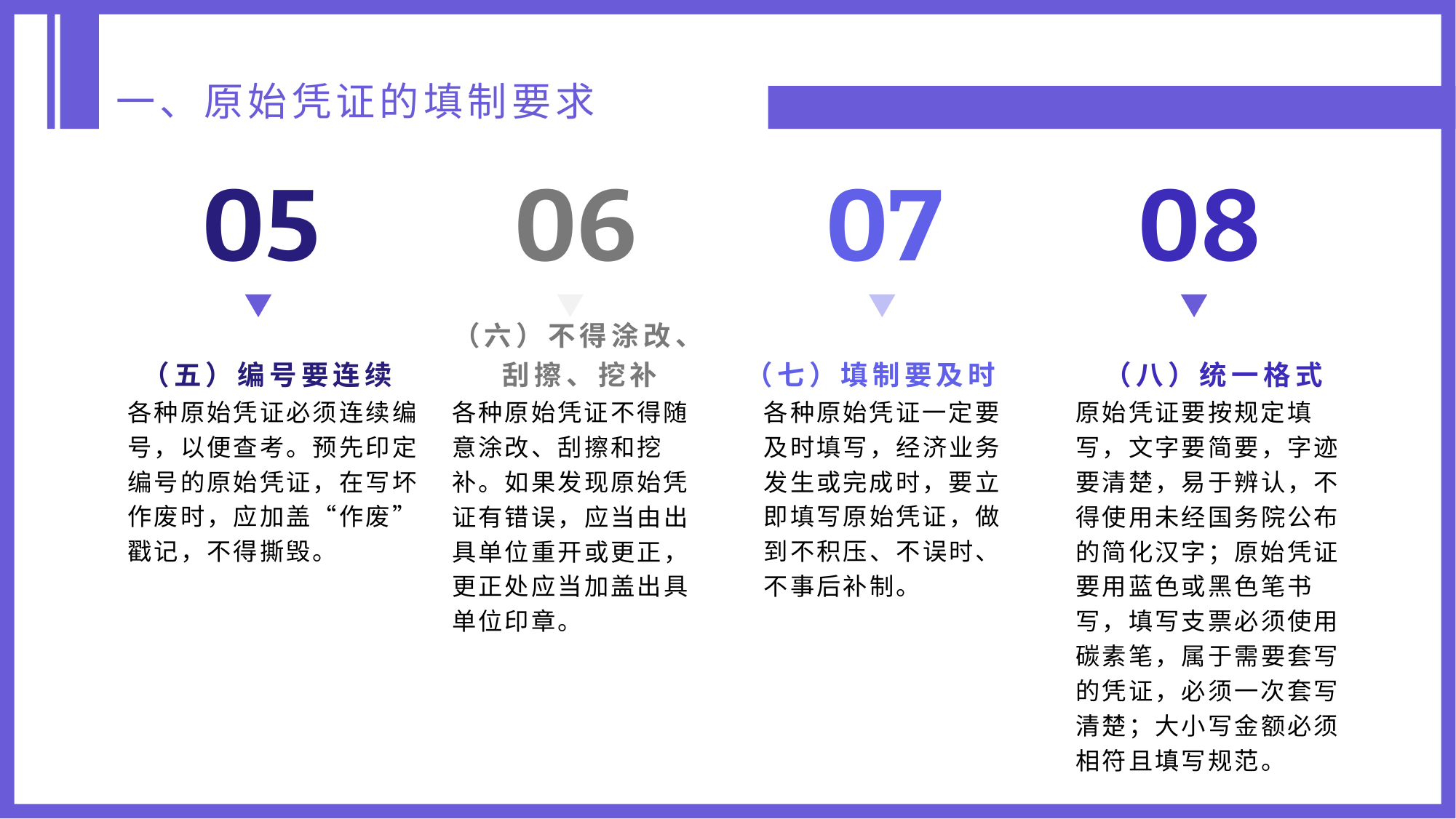

一、原始凭证的填制要求
05
06
07
08

（五）编号要连续
（六）不得涂改、刮擦、挖补
（七）填制要及时
（八）统一格式
各种原始凭证必须连续编号，以便查考。预先印定编号的原始凭证，在写坏作废时，应加盖“作废”戳记，不得撕毁。
各种原始凭证不得随意涂改、刮擦和挖补。如果发现原始凭证有错误，应当由出具单位重开或更正，更正处应当加盖出具单位印章。
各种原始凭证一定要及时填写，经济业务发生或完成时，要立即填写原始凭证，做到不积压、不误时、不事后补制。
原始凭证要按规定填写，文字要简要，字迹要清楚，易于辨认，不得使用未经国务院公布的简化汉字；原始凭证要用蓝色或黑色笔书写，填写支票必须使用碳素笔，属于需要套写的凭证，必须一次套写清楚；大小写金额必须相符且填写规范。